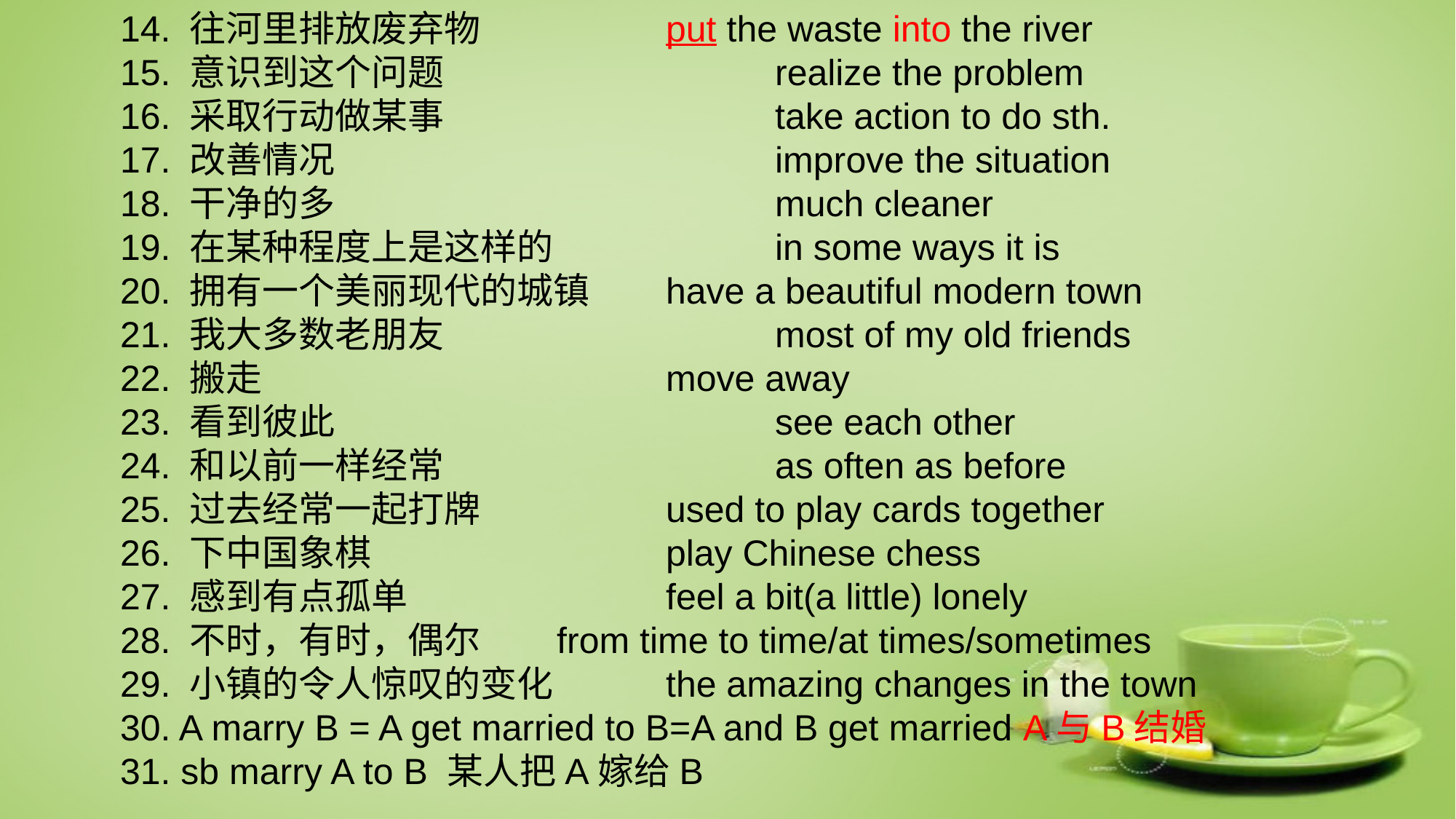

14. 往河里排放废弃物 		put the waste into the river
15. 意识到这个问题 			realize the problem
16. 采取行动做某事 			take action to do sth.
17. 改善情况 				improve the situation
18. 干净的多 				much cleaner
19. 在某种程度上是这样的 		in some ways it is
20. 拥有一个美丽现代的城镇 	have a beautiful modern town
21. 我大多数老朋友 			most of my old friends
22. 搬走 				move away
23. 看到彼此 				see each other
24. 和以前一样经常 			as often as before
25. 过去经常一起打牌 		used to play cards together
26. 下中国象棋 			play Chinese chess
27. 感到有点孤单 			feel a bit(a little) lonely
28. 不时，有时，偶尔 	from time to time/at times/sometimes
29. 小镇的令人惊叹的变化 	the amazing changes in the town
30. A marry B = A get married to B=A and B get married A与B结婚
31. sb marry A to B 某人把A嫁给B